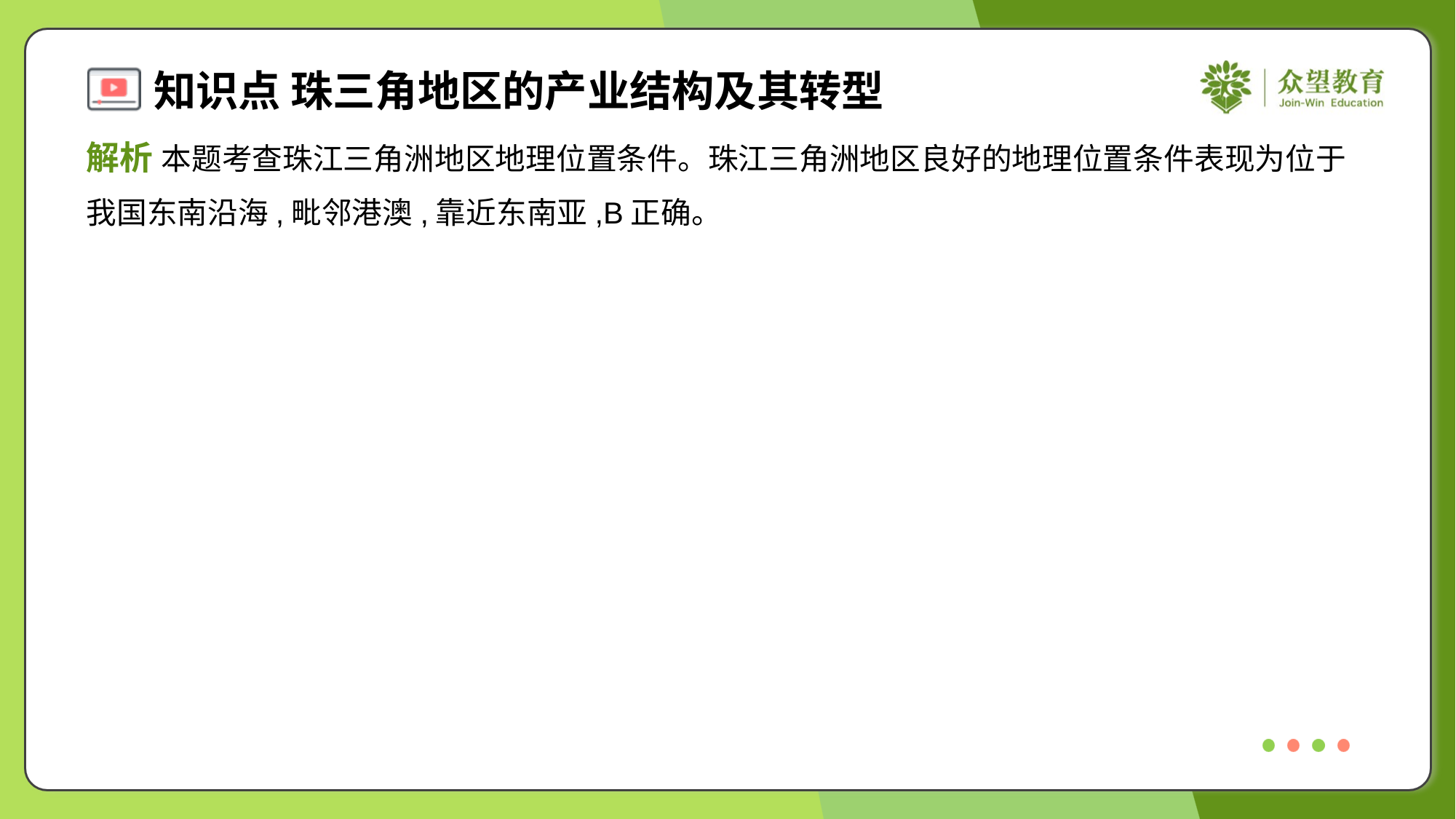

解析 本题考查珠江三角洲地区地理位置条件。珠江三角洲地区良好的地理位置条件表现为位于
我国东南沿海,毗邻港澳,靠近东南亚,B正确。